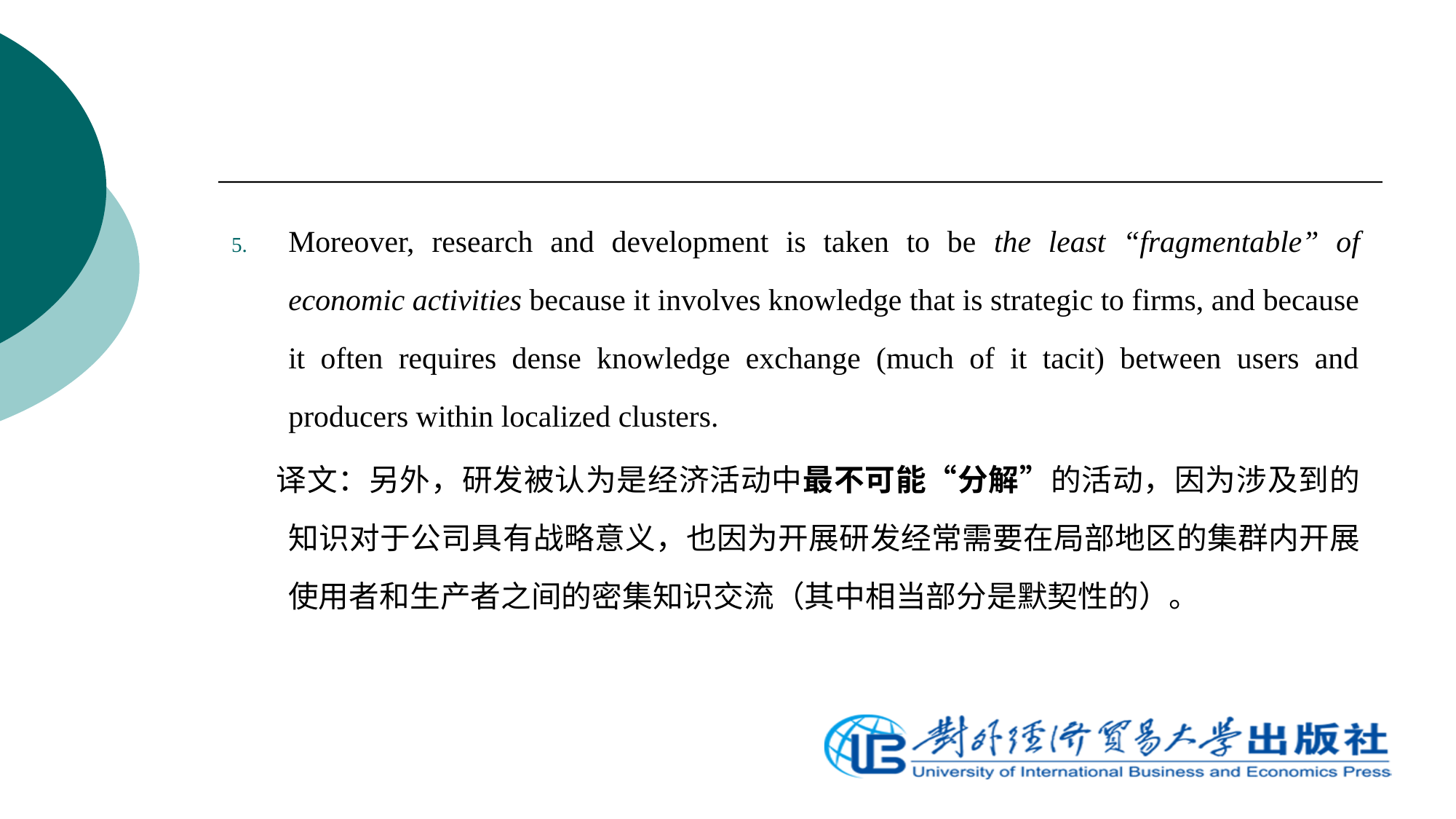

Moreover, research and development is taken to be the least “fragmentable” of economic activities because it involves knowledge that is strategic to firms, and because it often requires dense knowledge exchange (much of it tacit) between users and producers within localized clusters.
     译文：另外，研发被认为是经济活动中最不可能“分解”的活动，因为涉及到的知识对于公司具有战略意义，也因为开展研发经常需要在局部地区的集群内开展使用者和生产者之间的密集知识交流（其中相当部分是默契性的）。